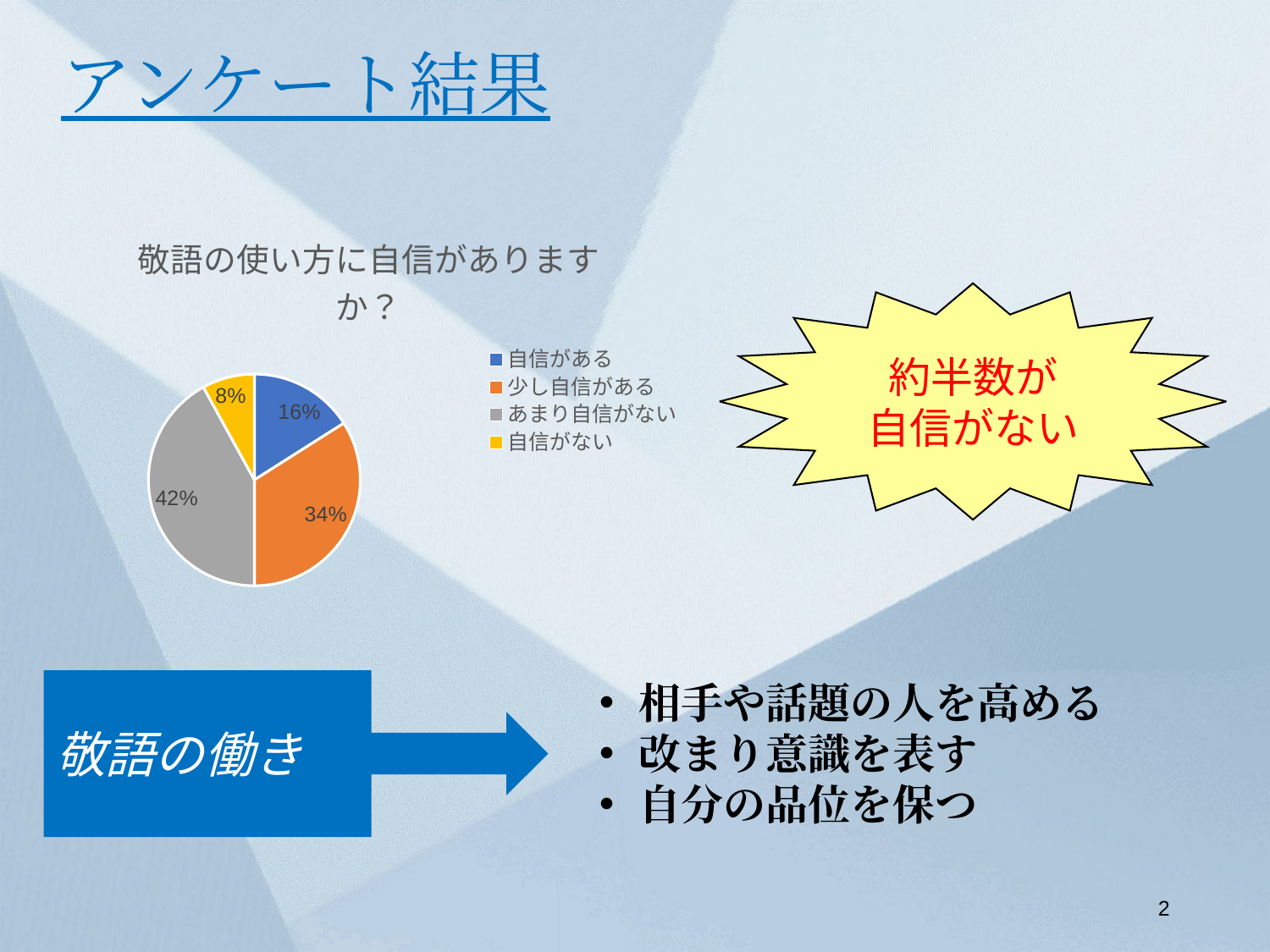

アンケート結果

### Chart: 敬語の使い方に自信がありますか？

| Category | 回答数 |
|---|---|
| 自信がある | 80.0 |
| 少し自信がある | 170.0 |
| あまり自信がない | 210.0 |
| 自信がない | 40.0 |
約半数が
自信がない
敬語の働き
相手や話題の人を高める
改まり意識を表す
自分の品位を保つ
2